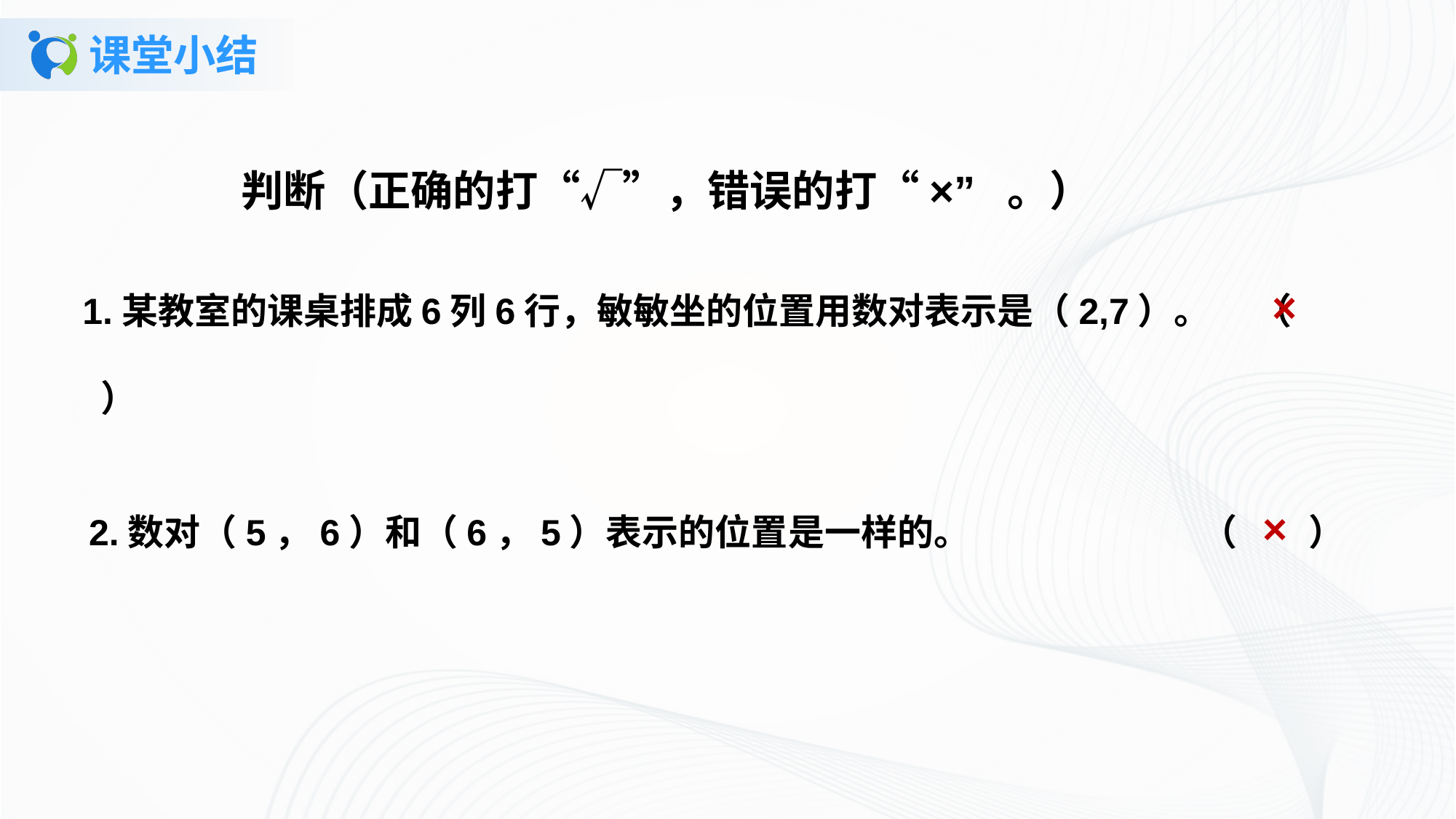

# 课堂小结
判断（正确的打“√”，错误的打“×” 。）
1.某教室的课桌排成6列6行，敏敏坐的位置用数对表示是（2,7）。   （     ）
×
2.数对（5，6）和（6，5）表示的位置是一样的。                           （     ）
×